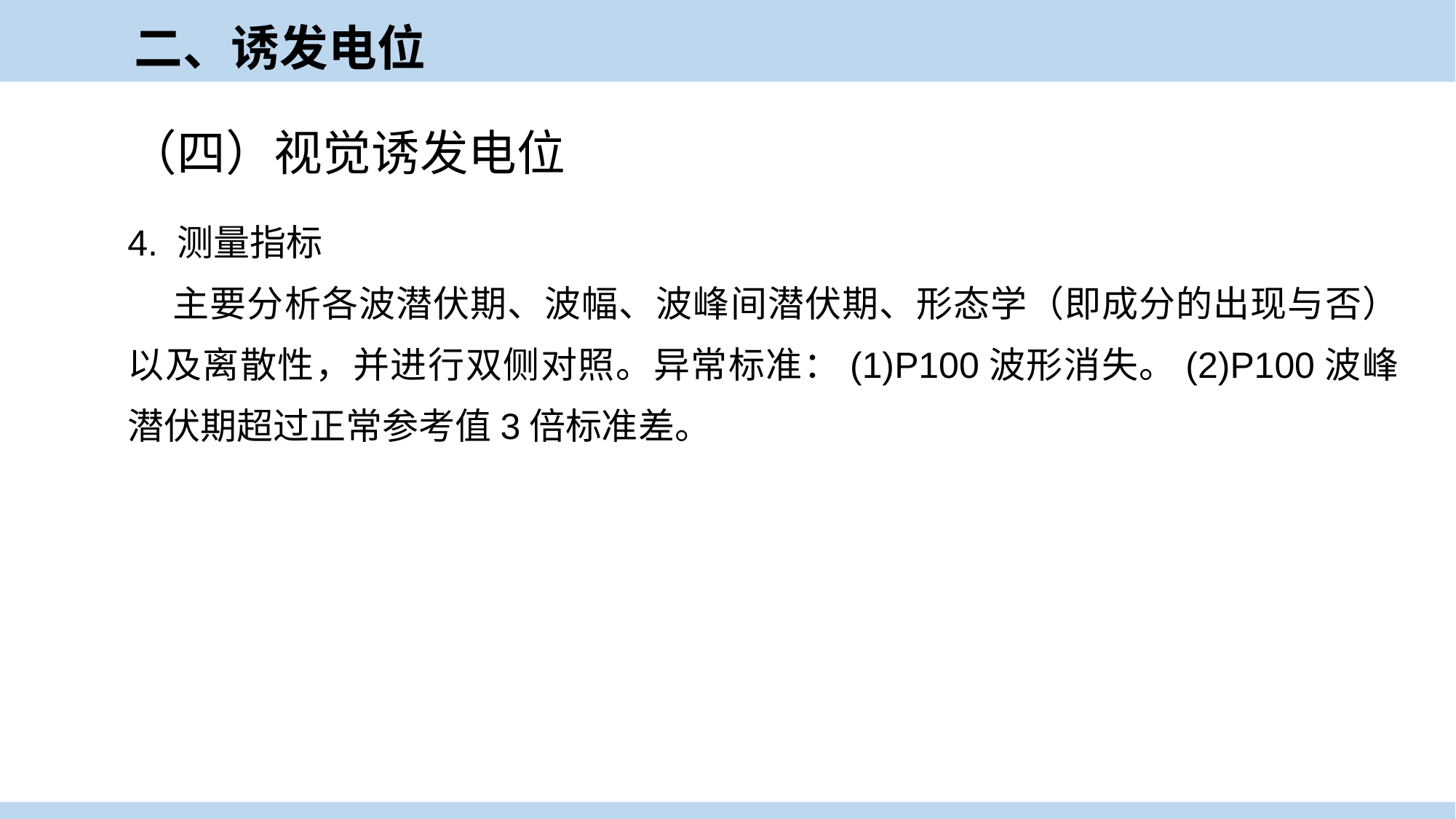

二、诱发电位
（四）视觉诱发电位
4. 测量指标
    主要分析各波潜伏期、波幅、波峰间潜伏期、形态学（即成分的出现与否）以及离散性，并进行双侧对照。异常标准：(1)P100波形消失。(2)P100波峰潜伏期超过正常参考值3倍标准差。